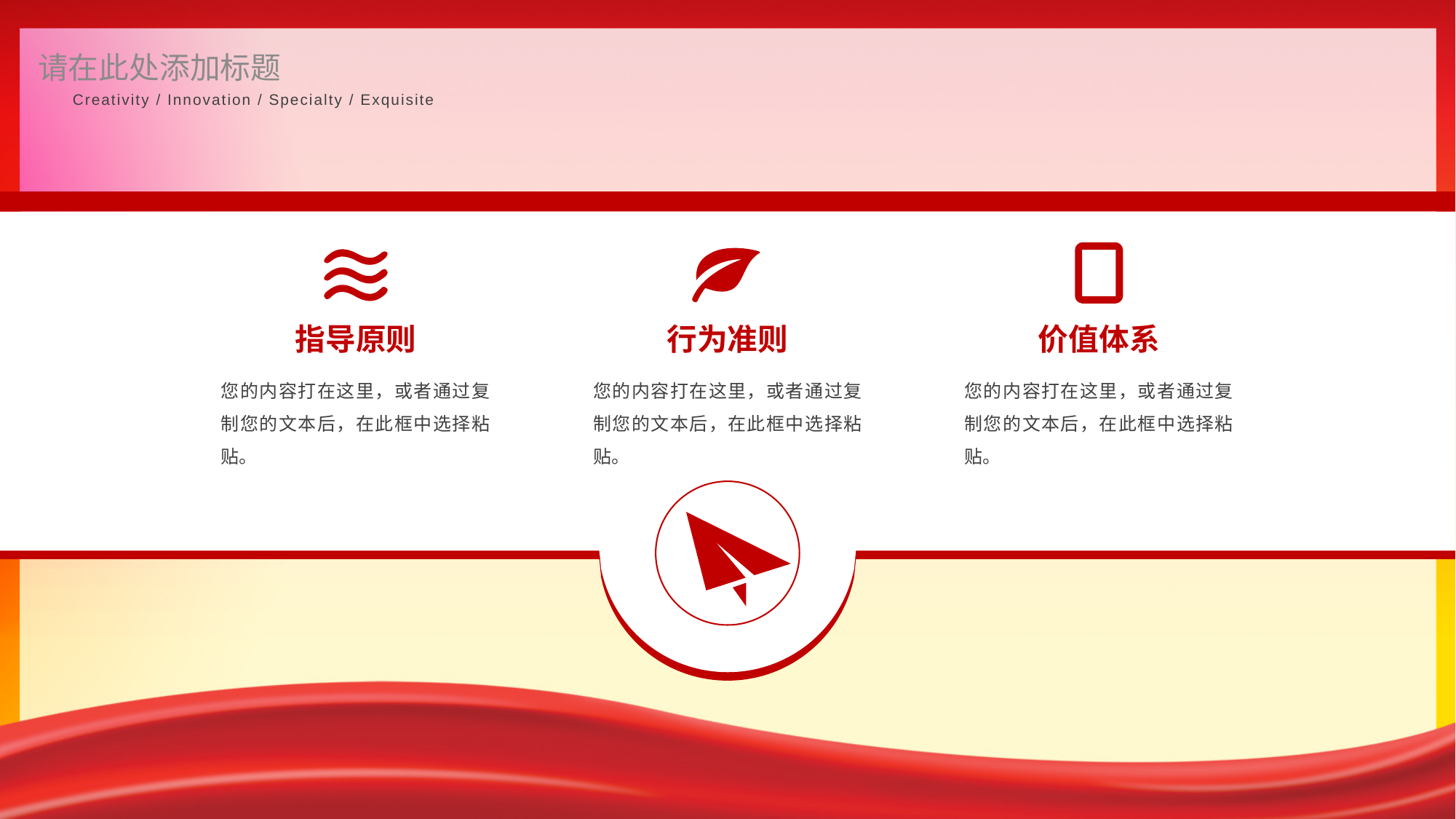

请在此处添加标题
Creativity / Innovation / Specialty / Exquisite

指导原则
行为准则
价值体系
您的内容打在这里，或者通过复制您的文本后，在此框中选择粘贴。
您的内容打在这里，或者通过复制您的文本后，在此框中选择粘贴。
您的内容打在这里，或者通过复制您的文本后，在此框中选择粘贴。